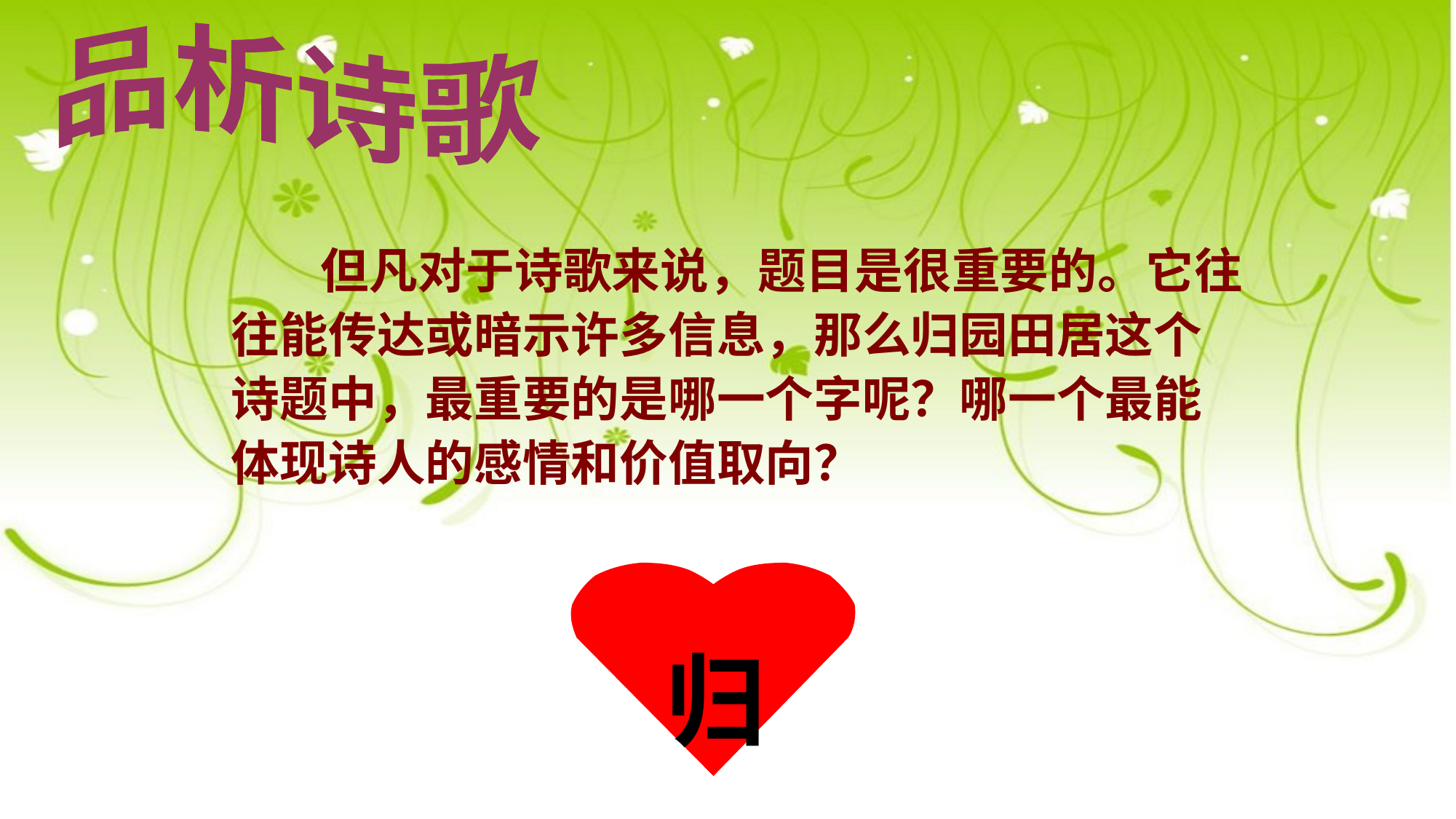

品析诗歌

       但凡对于诗歌来说，题目是很重要的。它往往能传达或暗示许多信息，那么归园田居这个诗题中，最重要的是哪一个字呢？哪一个最能体现诗人的感情和价值取向？

归